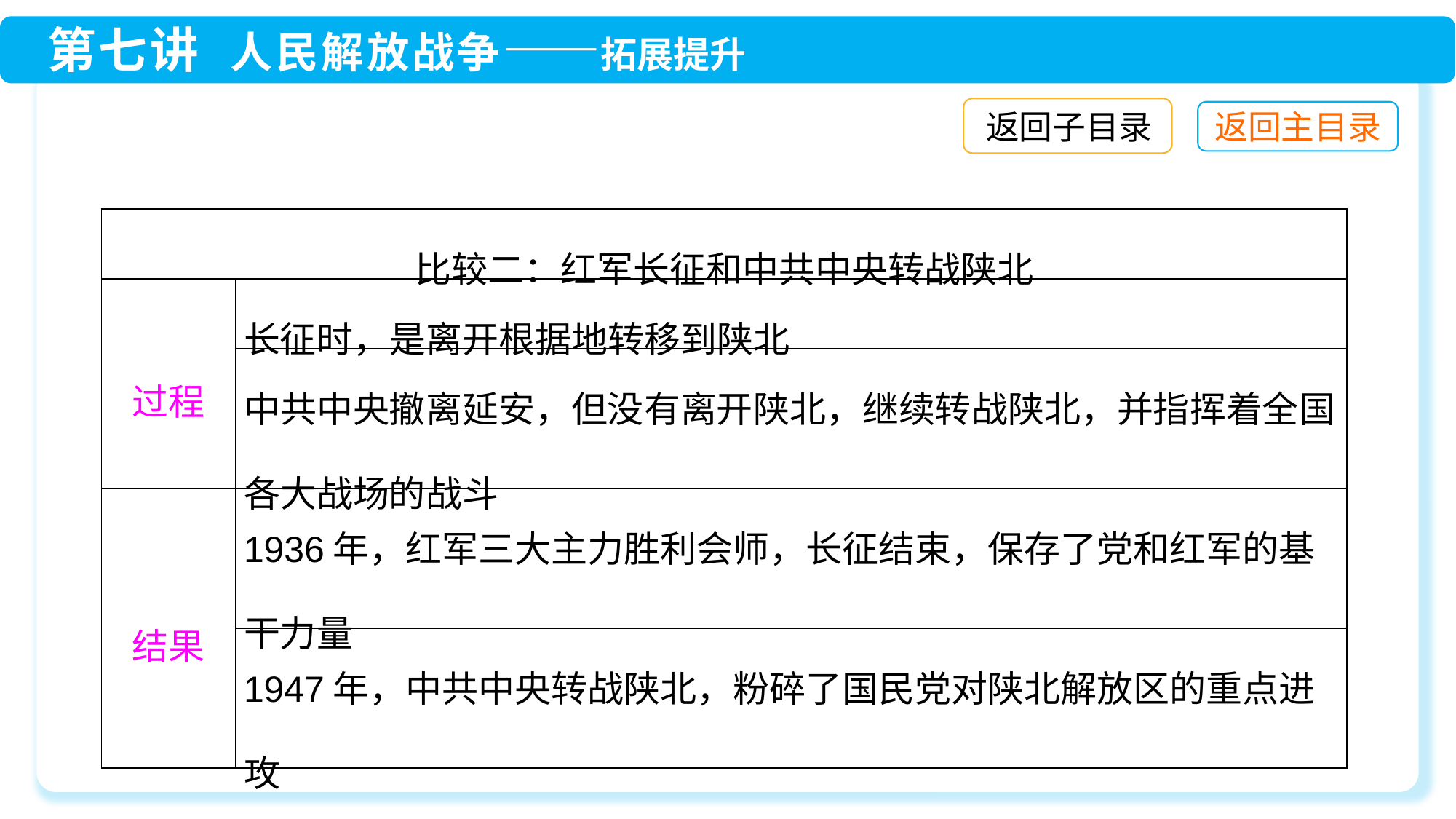

返回子目录
| 比较二：红军长征和中共中央转战陕北 |  |
| --- | --- |
| 过程 | 长征时，是离开根据地转移到陕北 |
|  | 中共中央撤离延安，但没有离开陕北，继续转战陕北，并指挥着全国各大战场的战斗 |
| 结果 | 1936年，红军三大主力胜利会师，长征结束，保存了党和红军的基干力量 |
|  | 1947年，中共中央转战陕北，粉碎了国民党对陕北解放区的重点进攻 |